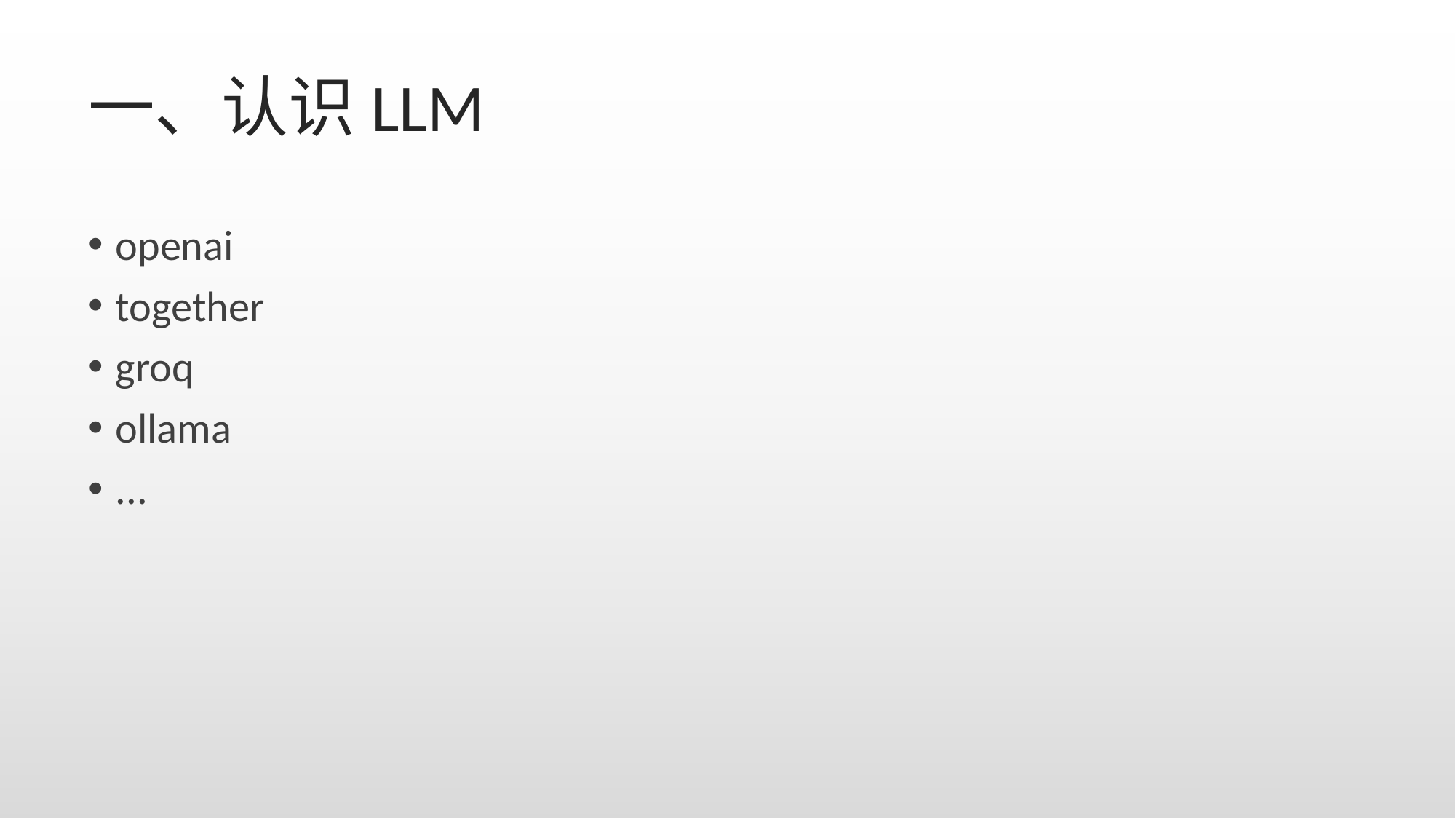

# 一、认识LLM
openai
together
groq
ollama
...